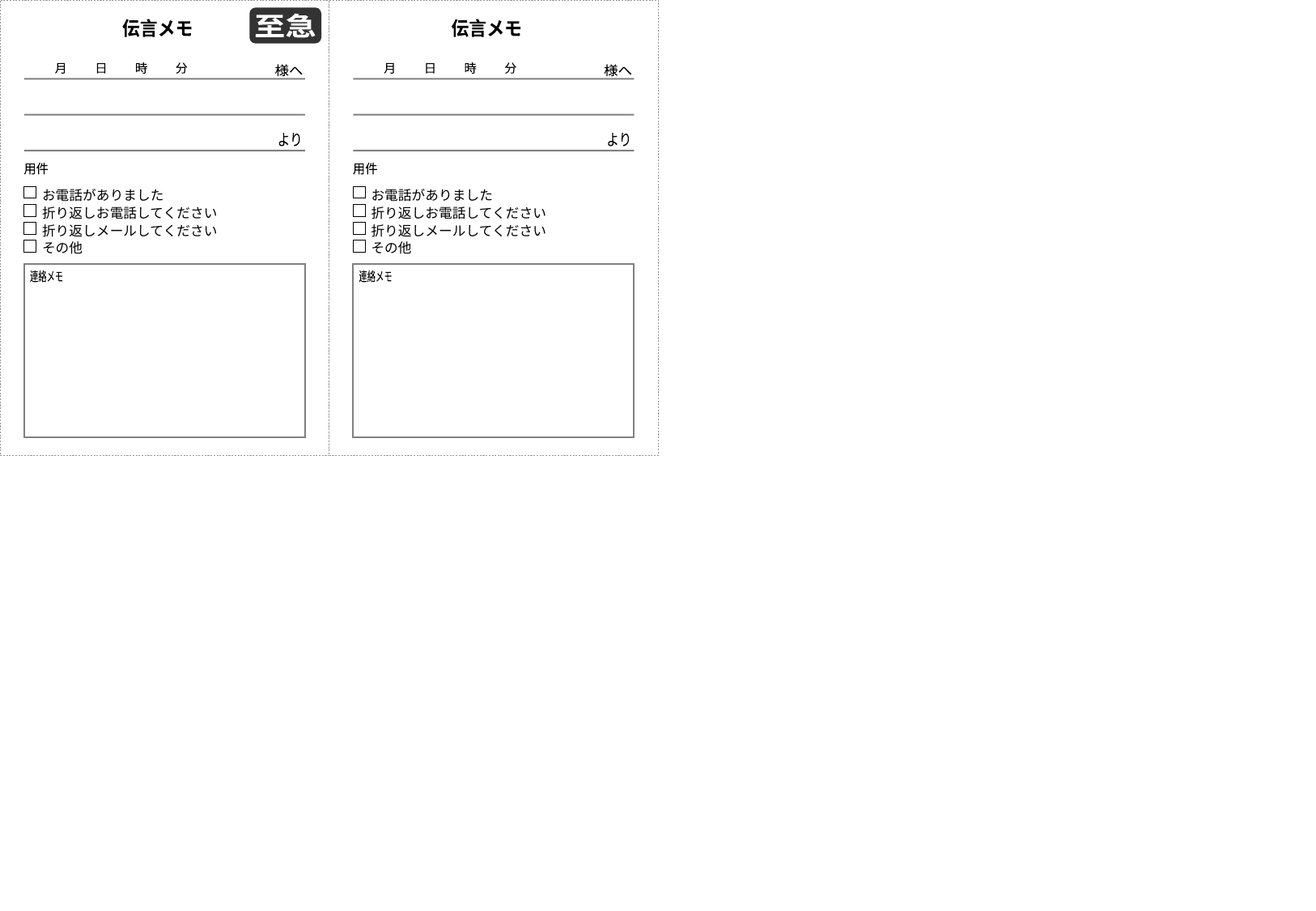

至急
伝言メモ
月 　　日　 　時　 　分
様へ

より

用件
お電話がありました
折り返しお電話してください
折り返しメールしてください
その他

連絡メモ

伝言メモ
月 　　日　 　時　 　分
様へ

より

用件
お電話がありました
折り返しお電話してください
折り返しメールしてください
その他

連絡メモ